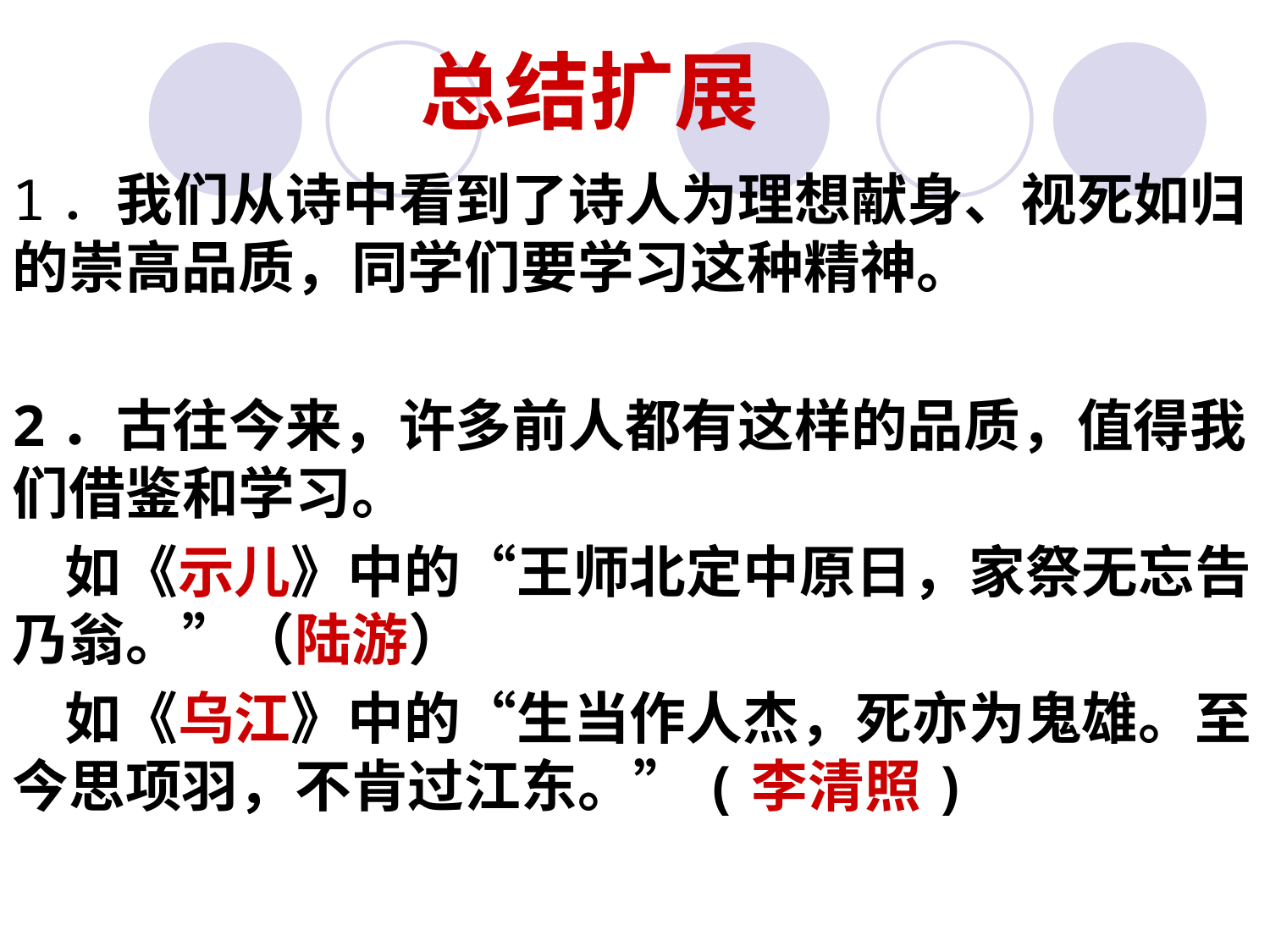

# 1．我们从诗中看到了诗人为理想献身、视死如归的崇高品质，同学们要学习这种精神。

2．古往今来，许多前人都有这样的品质，值得我们借鉴和学习。
   如《示儿》中的“王师北定中原日，家祭无忘告乃翁。”（陆游）
   如《乌江》中的“生当作人杰，死亦为鬼雄。至今思项羽，不肯过江东。”(李清照)
总结扩展